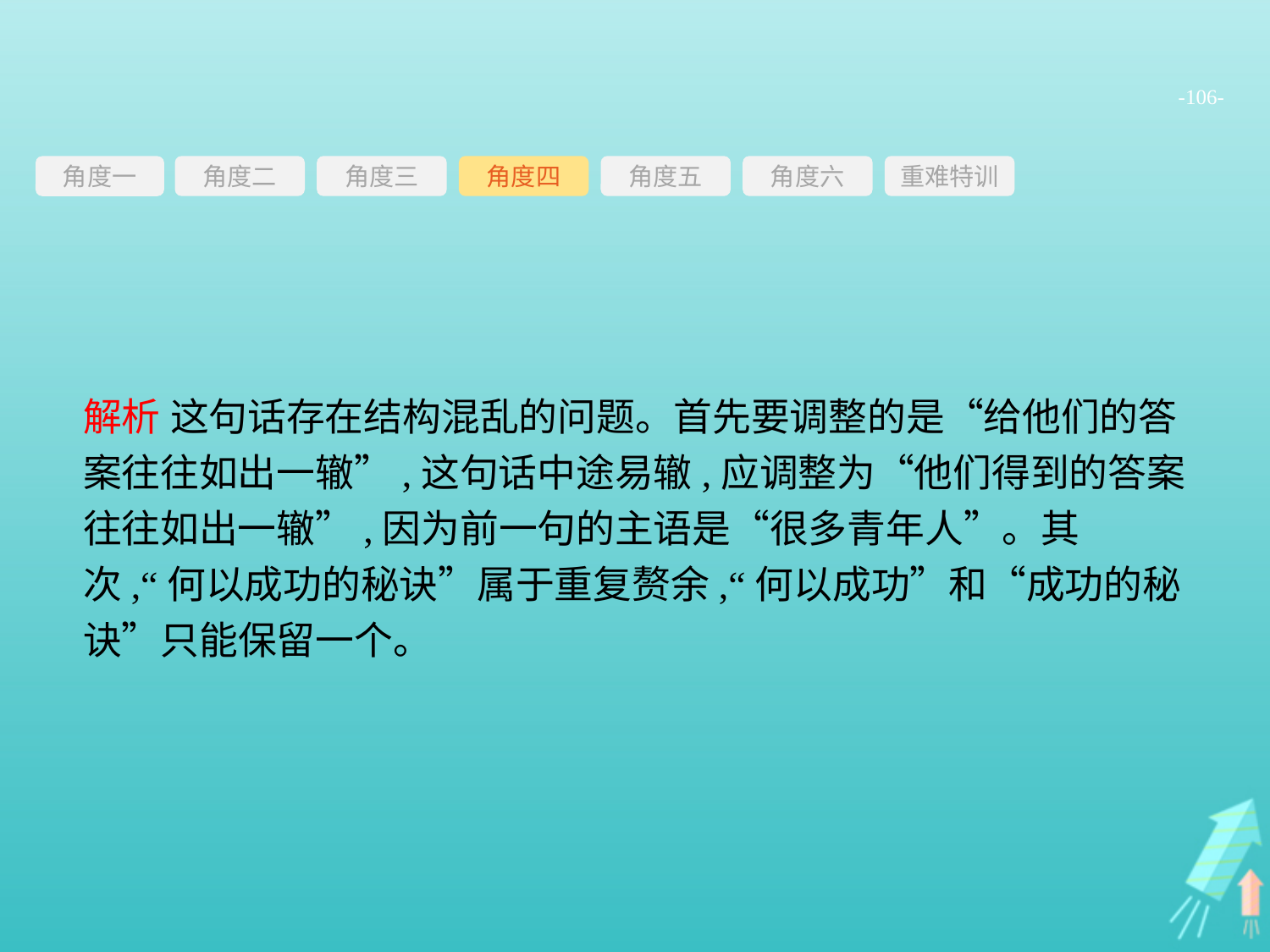

-106-
角度三
角度四
角度五
角度六
重难特训
角度二
角度一
解析 这句话存在结构混乱的问题。首先要调整的是“给他们的答案往往如出一辙”,这句话中途易辙,应调整为“他们得到的答案往往如出一辙”,因为前一句的主语是“很多青年人”。其次,“何以成功的秘诀”属于重复赘余,“何以成功”和“成功的秘诀”只能保留一个。